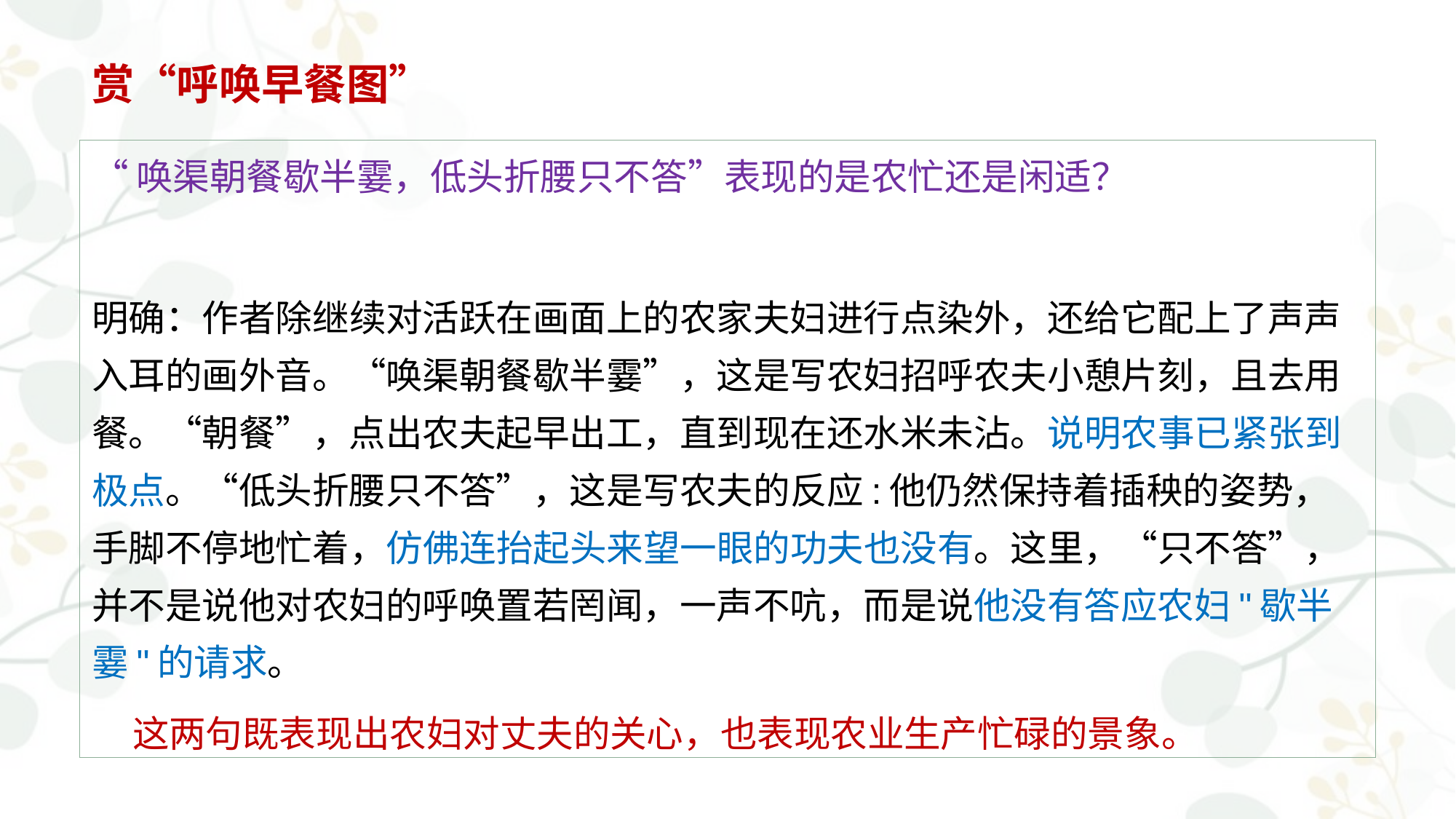

# 赏“呼唤早餐图”
“唤渠朝餐歇半霎，低头折腰只不答”表现的是农忙还是闲适？

明确：作者除继续对活跃在画面上的农家夫妇进行点染外，还给它配上了声声入耳的画外音。“唤渠朝餐歇半霎”，这是写农妇招呼农夫小憩片刻，且去用餐。“朝餐”，点出农夫起早出工，直到现在还水米未沾。说明农事已紧张到极点。“低头折腰只不答”，这是写农夫的反应:他仍然保持着插秧的姿势，手脚不停地忙着，仿佛连抬起头来望一眼的功夫也没有。这里，“只不答”，并不是说他对农妇的呼唤置若罔闻，一声不吭，而是说他没有答应农妇"歇半霎"的请求。
    这两句既表现出农妇对丈夫的关心，也表现农业生产忙碌的景象。